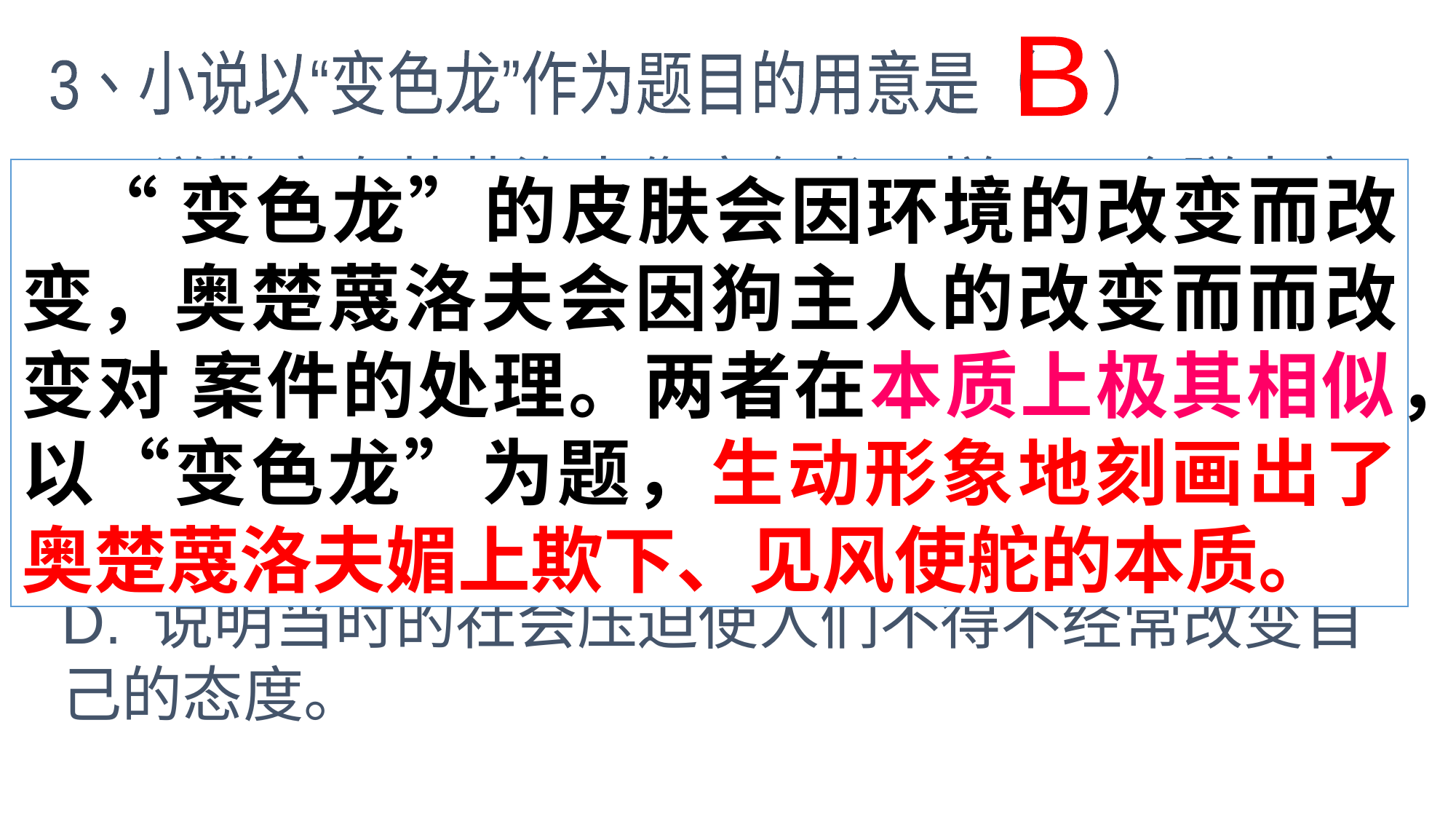

B
3、小说以“变色龙”作为题目的用意是（    ）
A. 说警官奥楚蔑洛夫像变色龙一样，一会脱大衣，一会又穿上大衣。
B. 讽刺沙皇制度下，统治阶级的走狗奥楚蔑洛夫趋炎附势，狡诈多变的性格。
C. 讽刺奥楚蔑洛夫一会怕狗的主人，一会又不怕狗的主人的多变的性格。
D. 说明当时的社会压迫使人们不得不经常改变自己的态度。
   “变色龙”的皮肤会因环境的改变而改变，奥楚蔑洛夫会因狗主人的改变而而改变对 案件的处理。两者在本质上极其相似，以“变色龙”为题，生动形象地刻画出了奥楚蔑洛夫媚上欺下、见风使舵的本质。